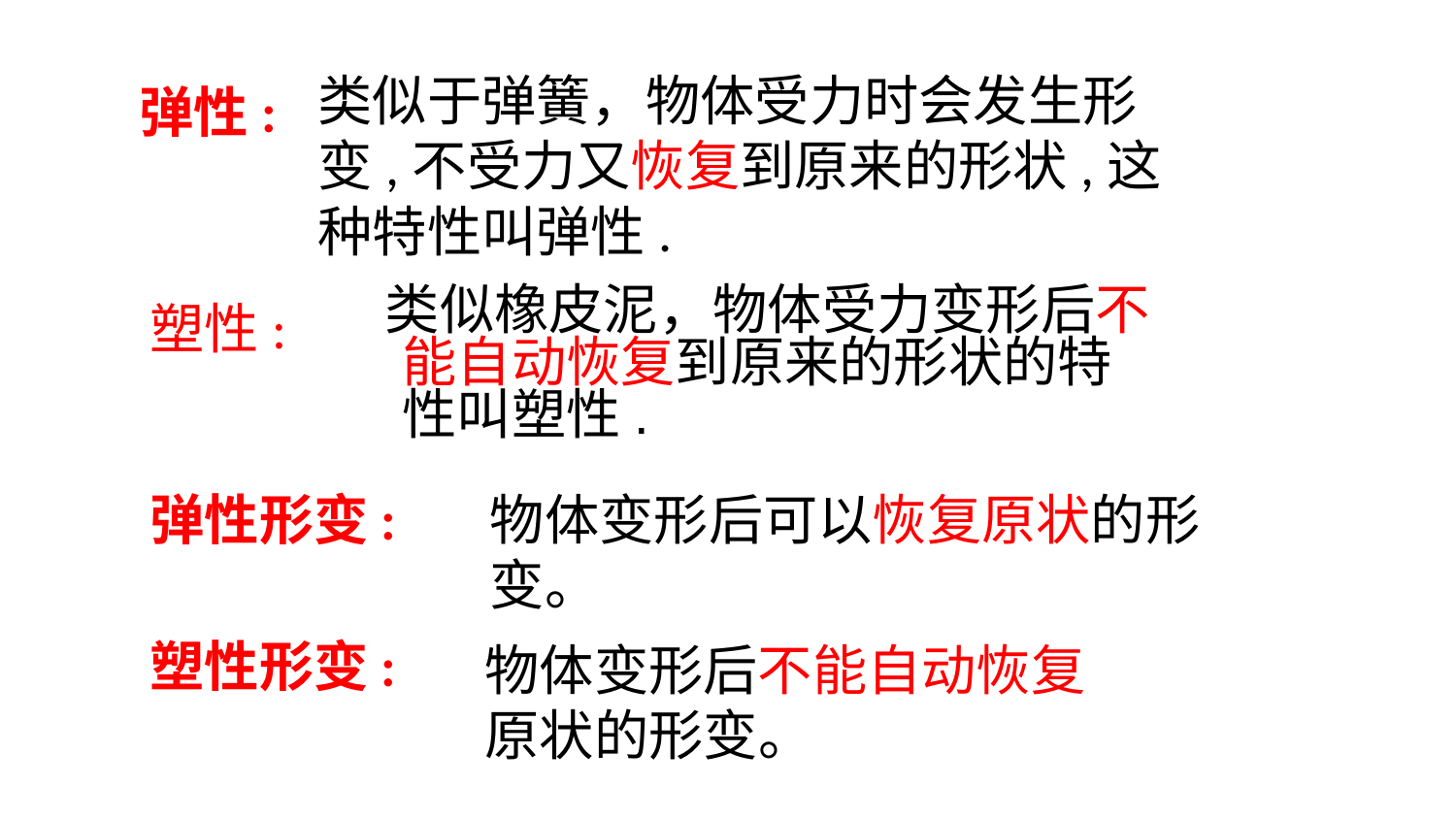

类似于弹簧，物体受力时会发生形变,不受力又恢复到原来的形状,这种特性叫弹性.
弹性:
塑性:
  类似橡皮泥，物体受力变形后不能自动恢复到原来的形状的特性叫塑性.

物体变形后可以恢复原状的形变。
弹性形变:
塑性形变:
物体变形后不能自动恢复原状的形变。